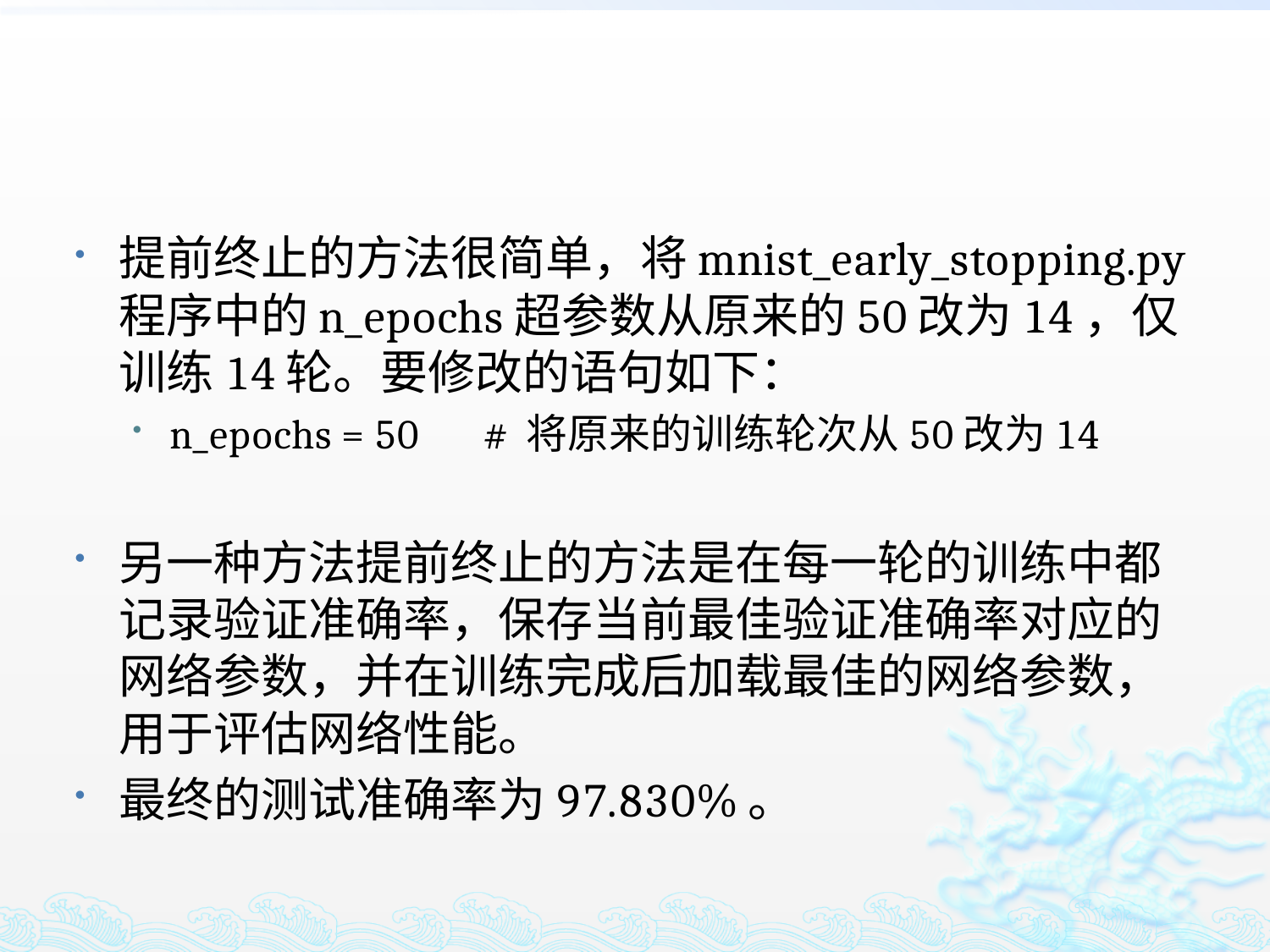

提前终止的方法很简单，将mnist_early_stopping.py程序中的n_epochs超参数从原来的50改为14，仅训练14轮。要修改的语句如下：
n_epochs = 50       # 将原来的训练轮次从50改为14

另一种方法提前终止的方法是在每一轮的训练中都记录验证准确率，保存当前最佳验证准确率对应的网络参数，并在训练完成后加载最佳的网络参数，用于评估网络性能。
最终的测试准确率为97.830%。